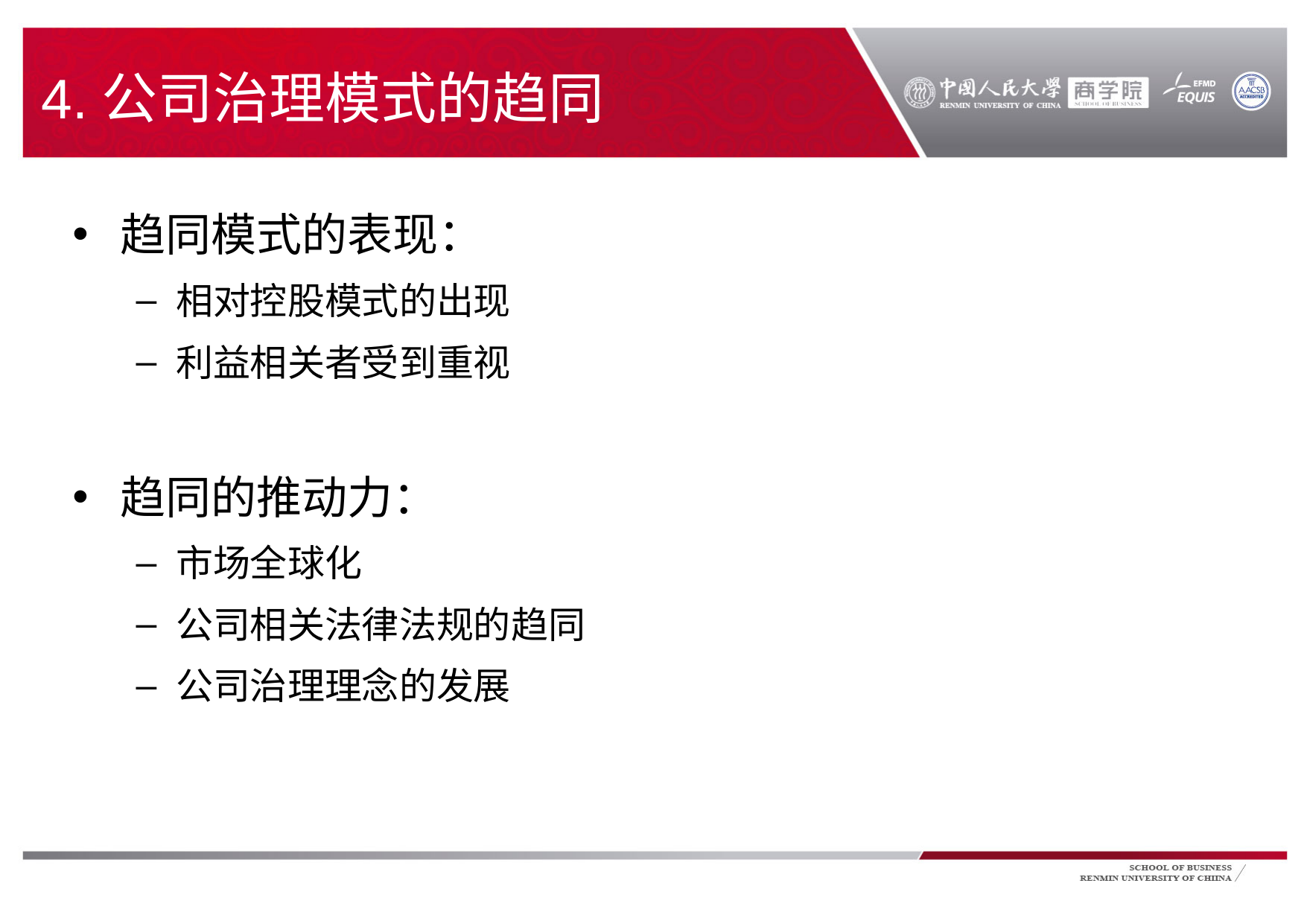

# 4.公司治理模式的趋同
趋同模式的表现：
相对控股模式的出现
利益相关者受到重视

趋同的推动力：
市场全球化
公司相关法律法规的趋同
公司治理理念的发展